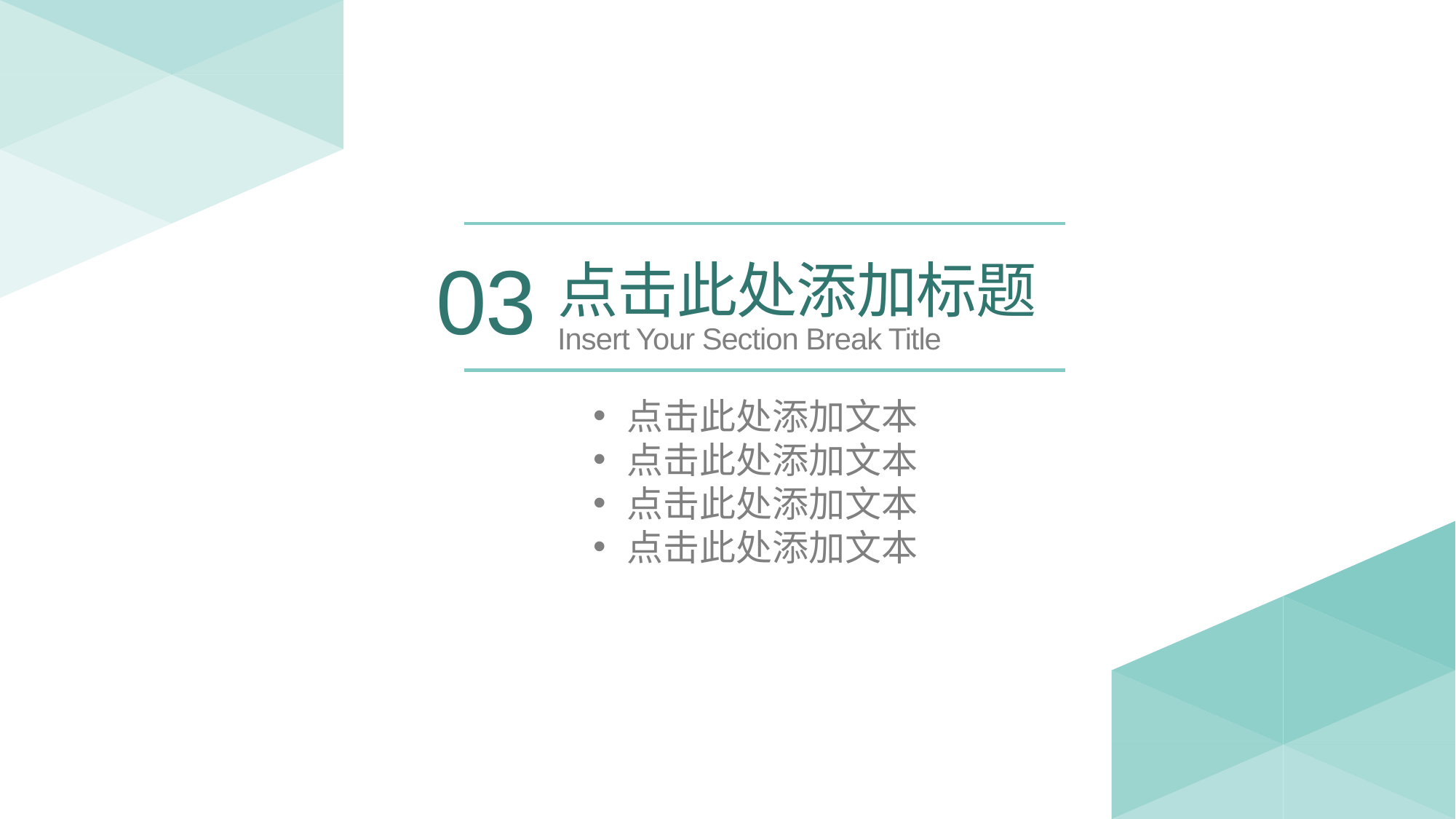

03
点击此处添加标题
Insert Your Section Break Title
点击此处添加文本
点击此处添加文本
点击此处添加文本
点击此处添加文本